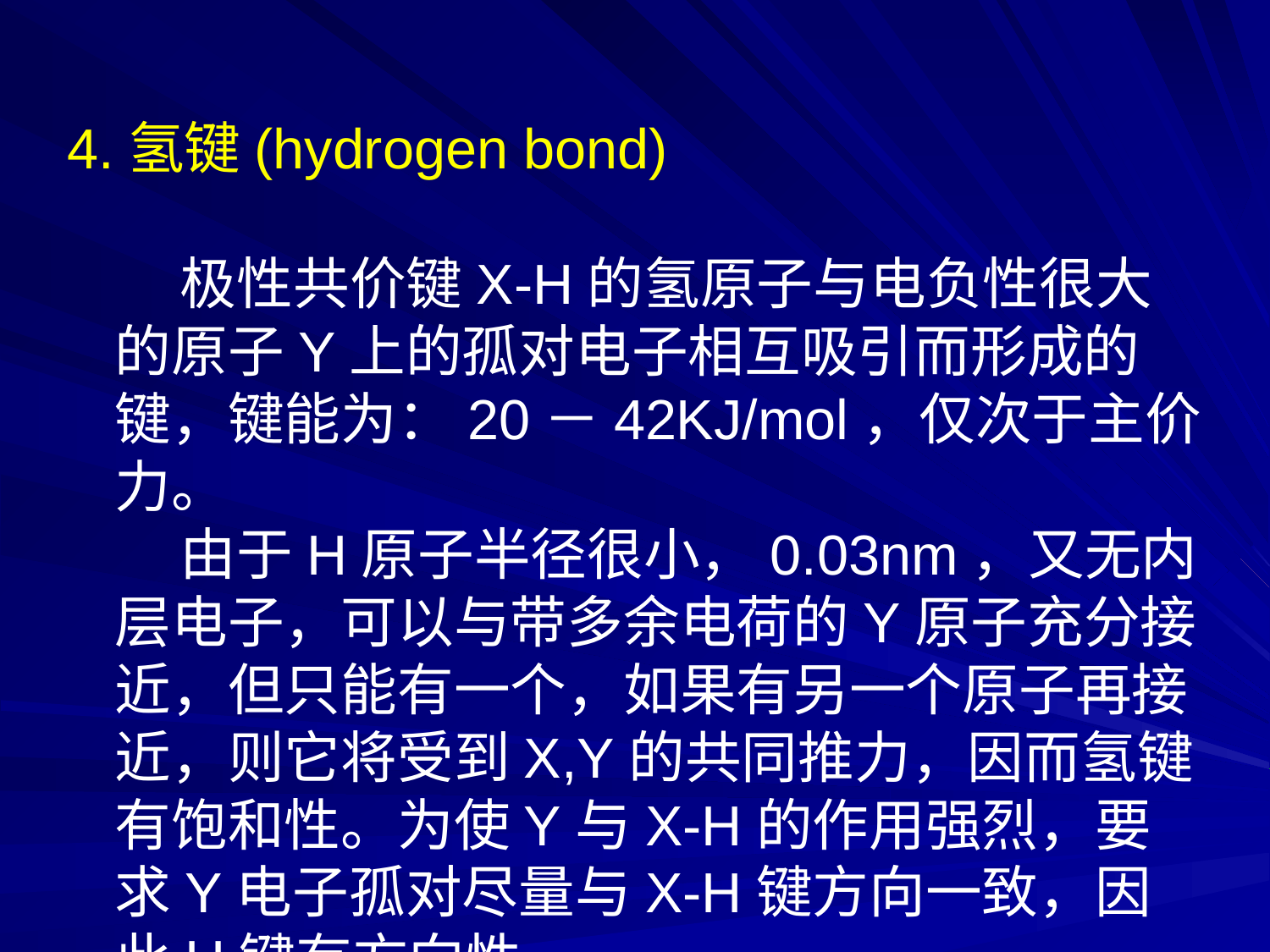

4.氢键(hydrogen bond)

　　极性共价键X-H的氢原子与电负性很大的原子Y上的孤对电子相互吸引而形成的键，键能为：20－42KJ/mol，仅次于主价力。
　　由于H原子半径很小，0.03nm，又无内层电子，可以与带多余电荷的Y原子充分接近，但只能有一个，如果有另一个原子再接近，则它将受到X,Y的共同推力，因而氢键有饱和性。为使Y与X-H的作用强烈，要求Y电子孤对尽量与X-H键方向一致，因此H键有方向性。